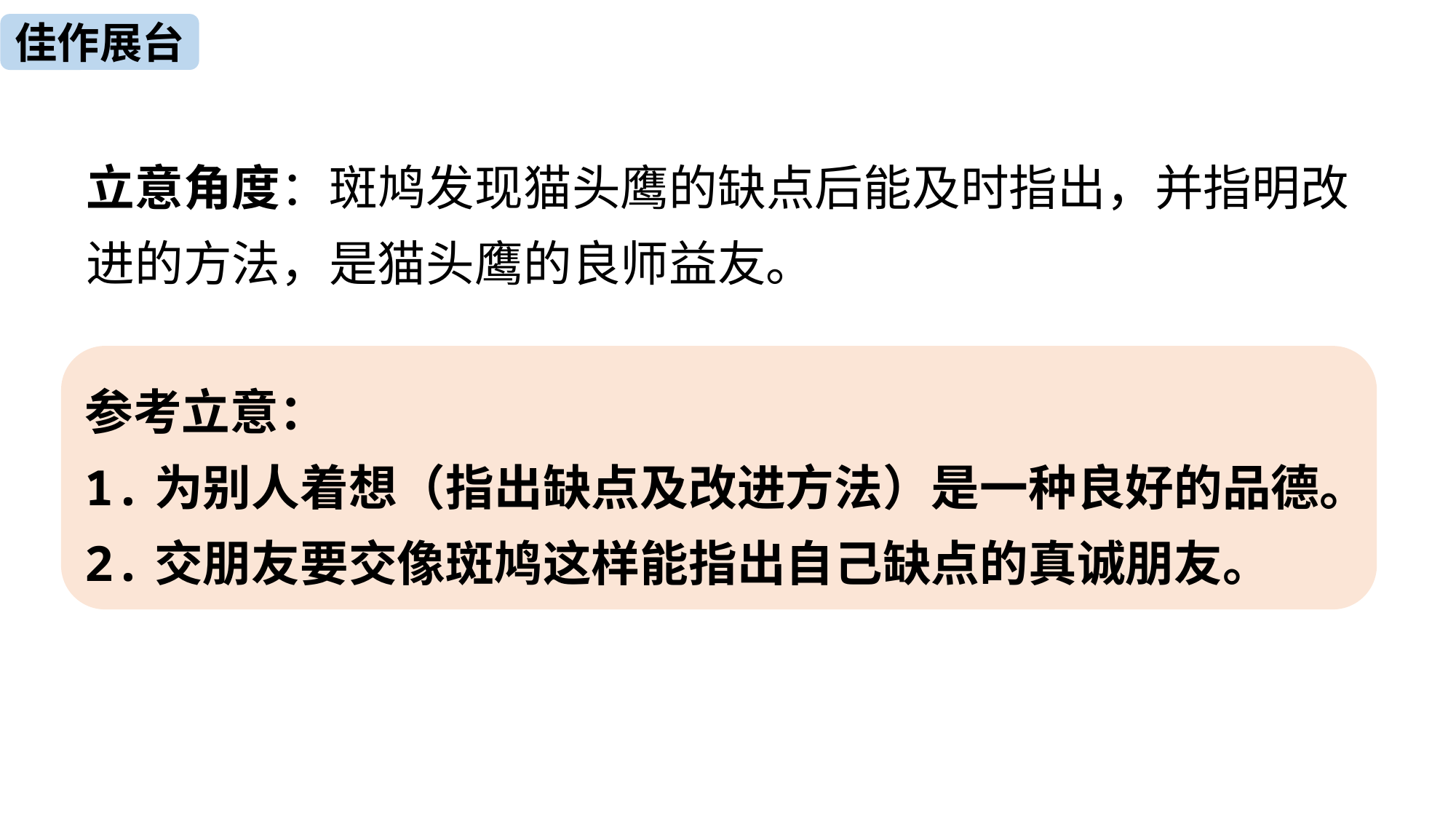

佳作展台
立意角度：斑鸠发现猫头鹰的缺点后能及时指出，并指明改进的方法，是猫头鹰的良师益友。
参考立意：
1.为别人着想（指出缺点及改进方法）是一种良好的品德。2.交朋友要交像斑鸠这样能指出自己缺点的真诚朋友。